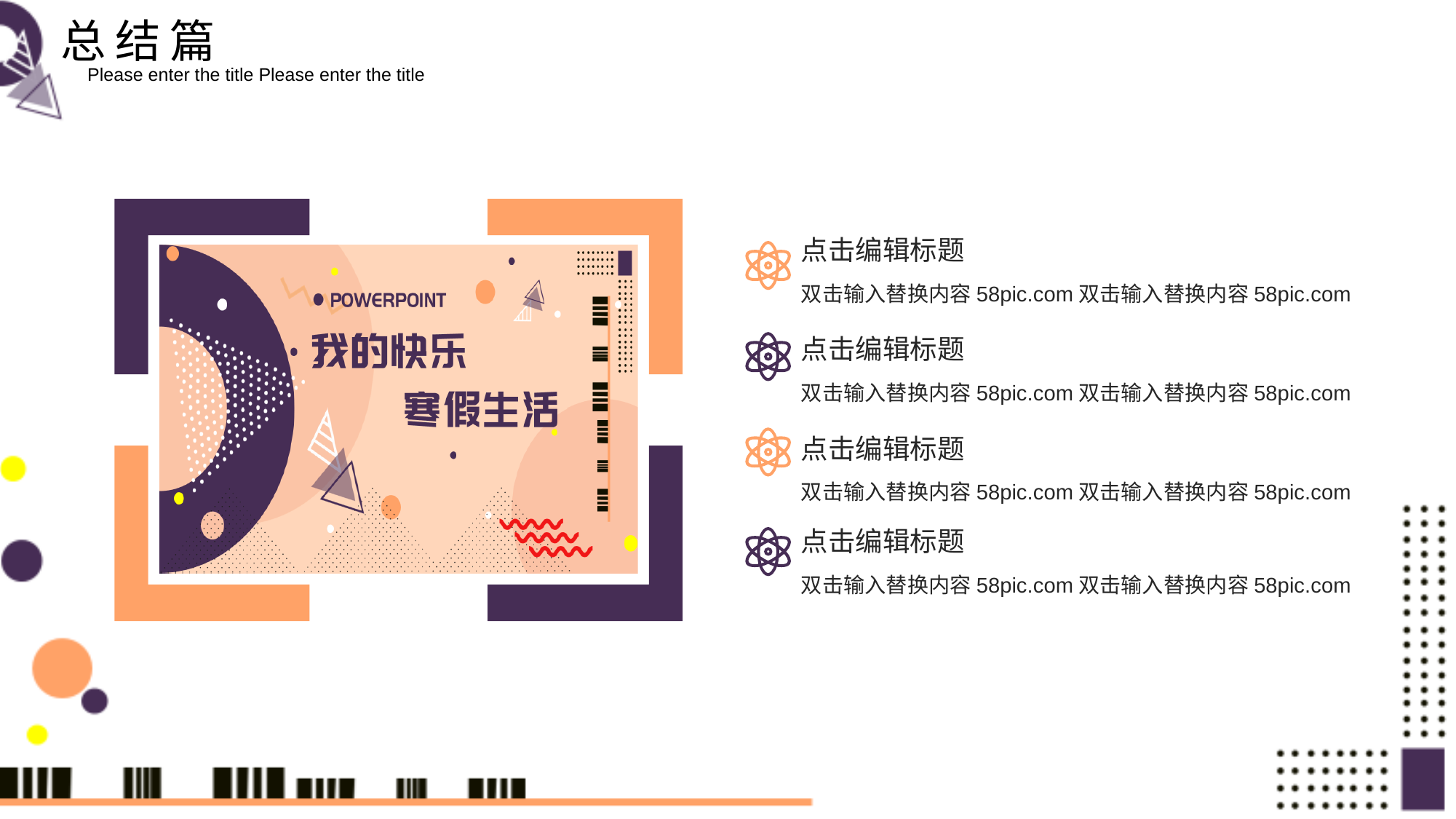

总结篇
Please enter the title Please enter the title

点击编辑标题

双击输入替换内容58pic.com双击输入替换内容58pic.com
点击编辑标题

双击输入替换内容58pic.com双击输入替换内容58pic.com
点击编辑标题

双击输入替换内容58pic.com双击输入替换内容58pic.com
点击编辑标题

双击输入替换内容58pic.com双击输入替换内容58pic.com